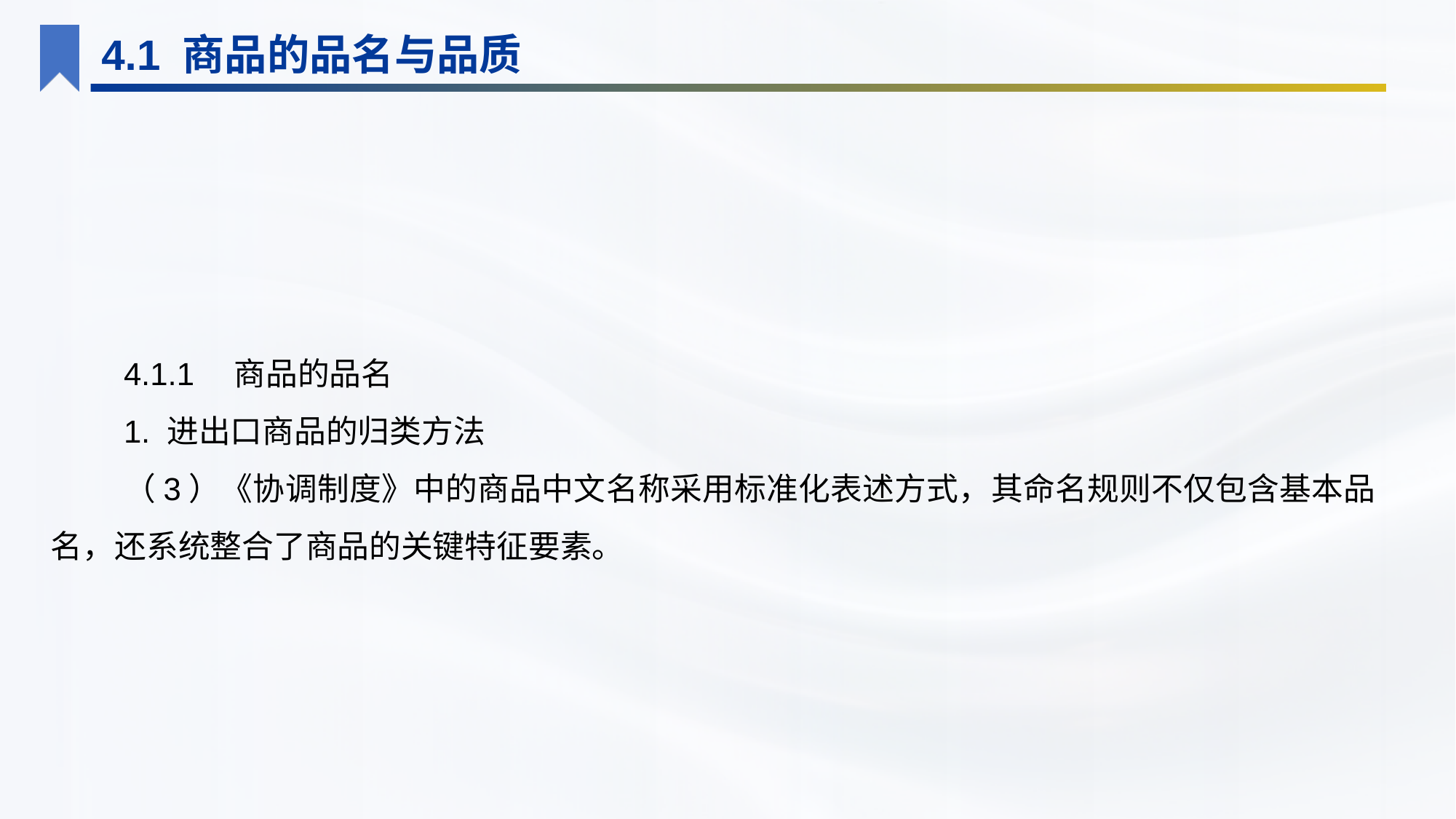

4.1 商品的品名与品质
4.1.1　商品的品名
1. 进出口商品的归类方法
（3）《协调制度》中的商品中文名称采用标准化表述方式，其命名规则不仅包含基本品名，还系统整合了商品的关键特征要素。